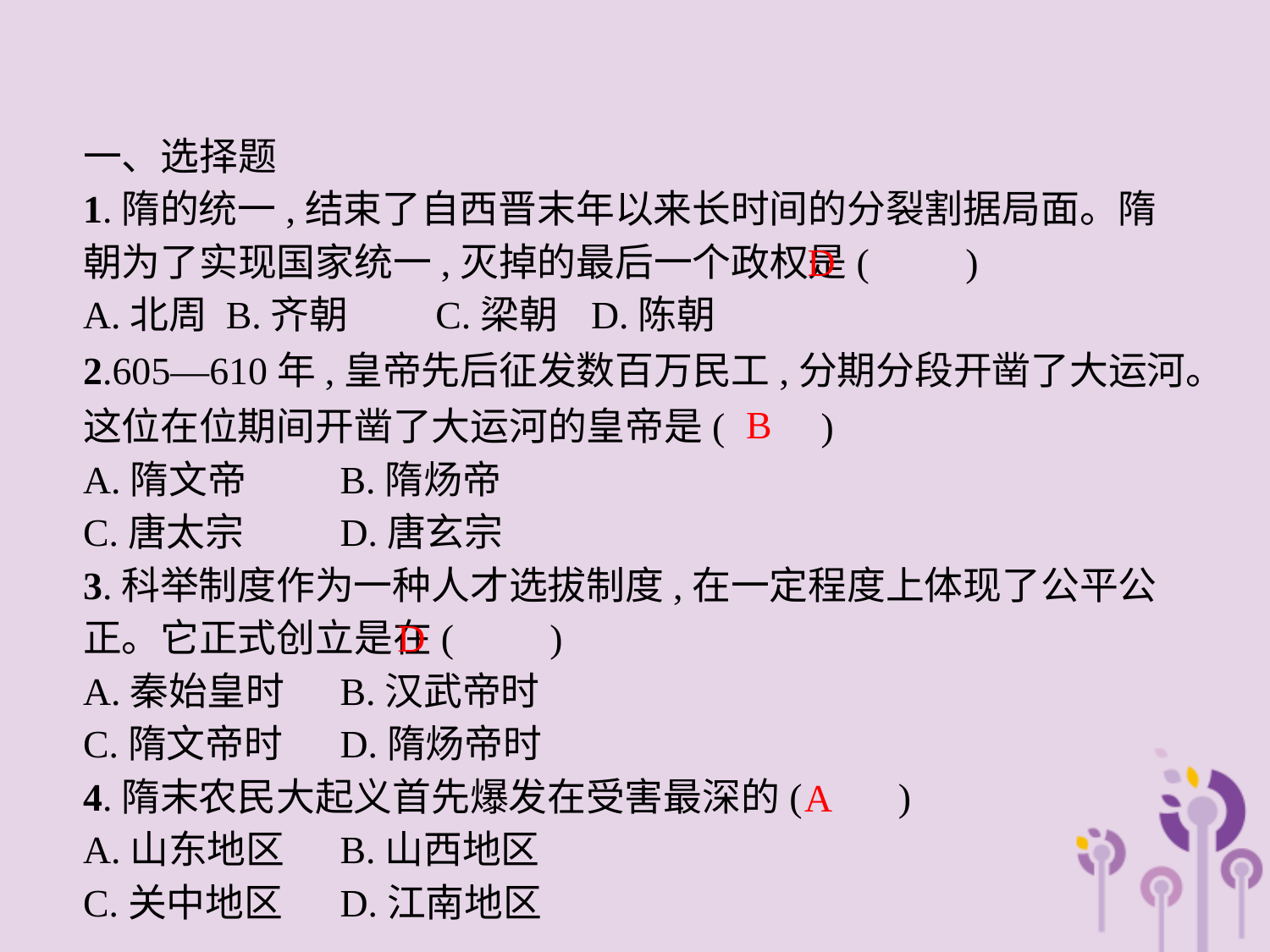

一、选择题
1.隋的统一,结束了自西晋末年以来长时间的分裂割据局面。隋朝为了实现国家统一,灭掉的最后一个政权是(　　)
A.北周	B.齐朝	C.梁朝	D.陈朝
2.605—610年,皇帝先后征发数百万民工,分期分段开凿了大运河。这位在位期间开凿了大运河的皇帝是(　　)
A.隋文帝	B.隋炀帝
C.唐太宗	D.唐玄宗
3.科举制度作为一种人才选拔制度,在一定程度上体现了公平公正。它正式创立是在(　　)
A.秦始皇时	B.汉武帝时
C.隋文帝时	D.隋炀帝时
4.隋末农民大起义首先爆发在受害最深的(　　)
A.山东地区	B.山西地区
C.关中地区	D.江南地区
D
B
D
A